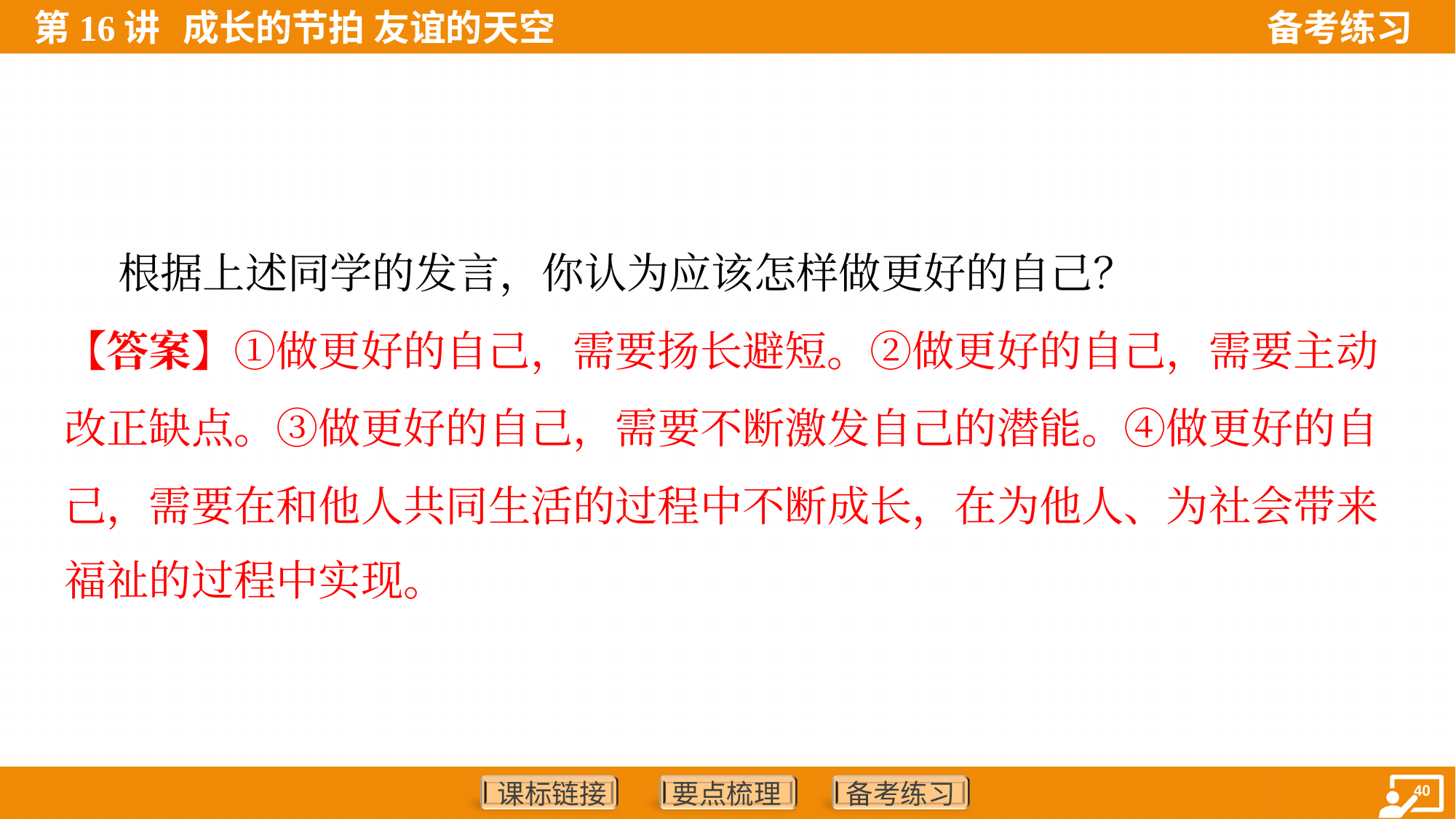

根据上述同学的发言，你认为应该怎样做更好的自己？
【答案】①做更好的自己，需要扬长避短。②做更好的自己，需要主动
改正缺点。③做更好的自己，需要不断激发自己的潜能。④做更好的自
己，需要在和他人共同生活的过程中不断成长，在为他人、为社会带来
福祉的过程中实现。